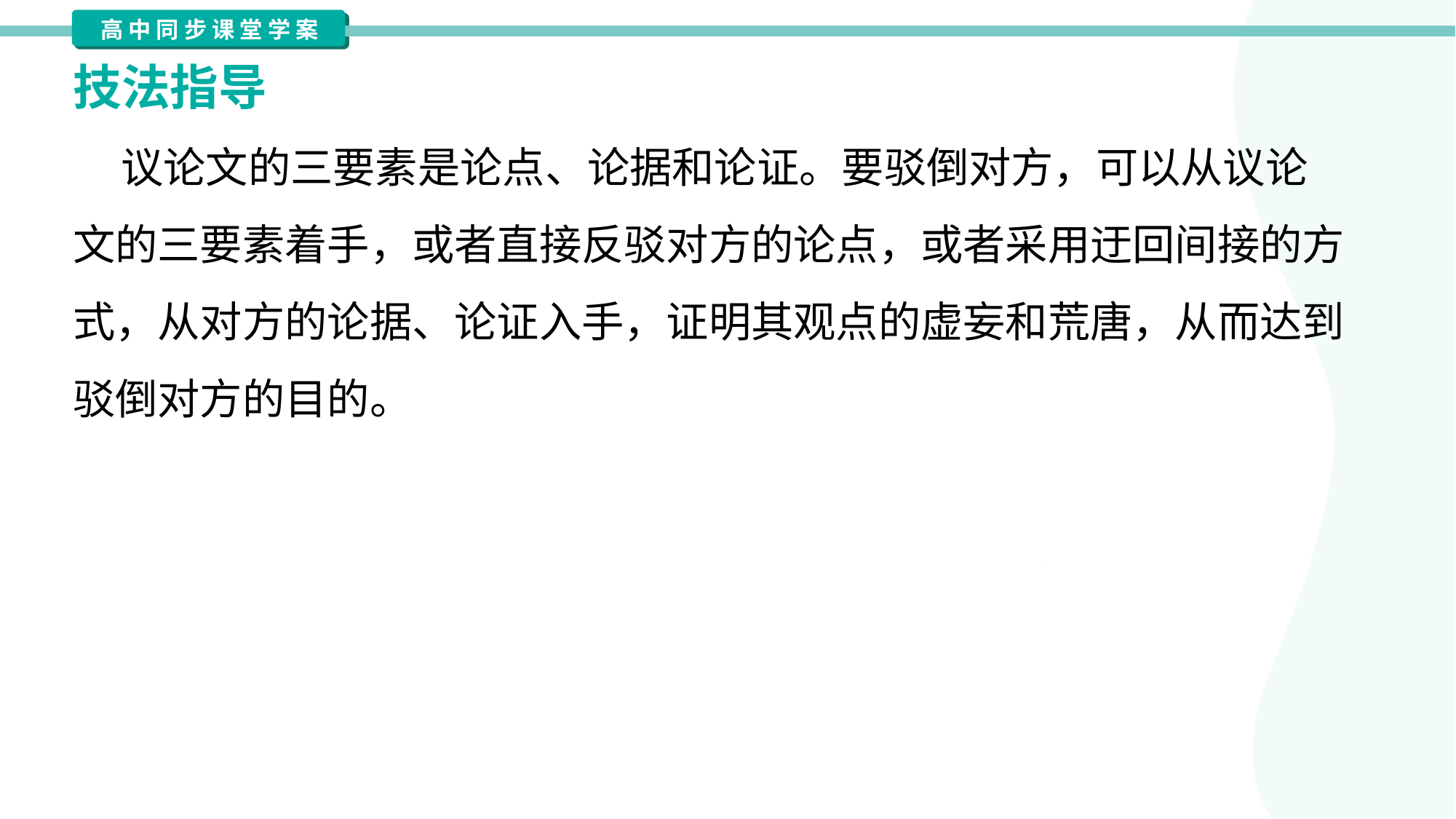

技法指导
    议论文的三要素是论点、论据和论证。要驳倒对方，可以从议论
文的三要素着手，或者直接反驳对方的论点，或者采用迂回间接的方
式，从对方的论据、论证入手，证明其观点的虚妄和荒唐，从而达到
驳倒对方的目的。